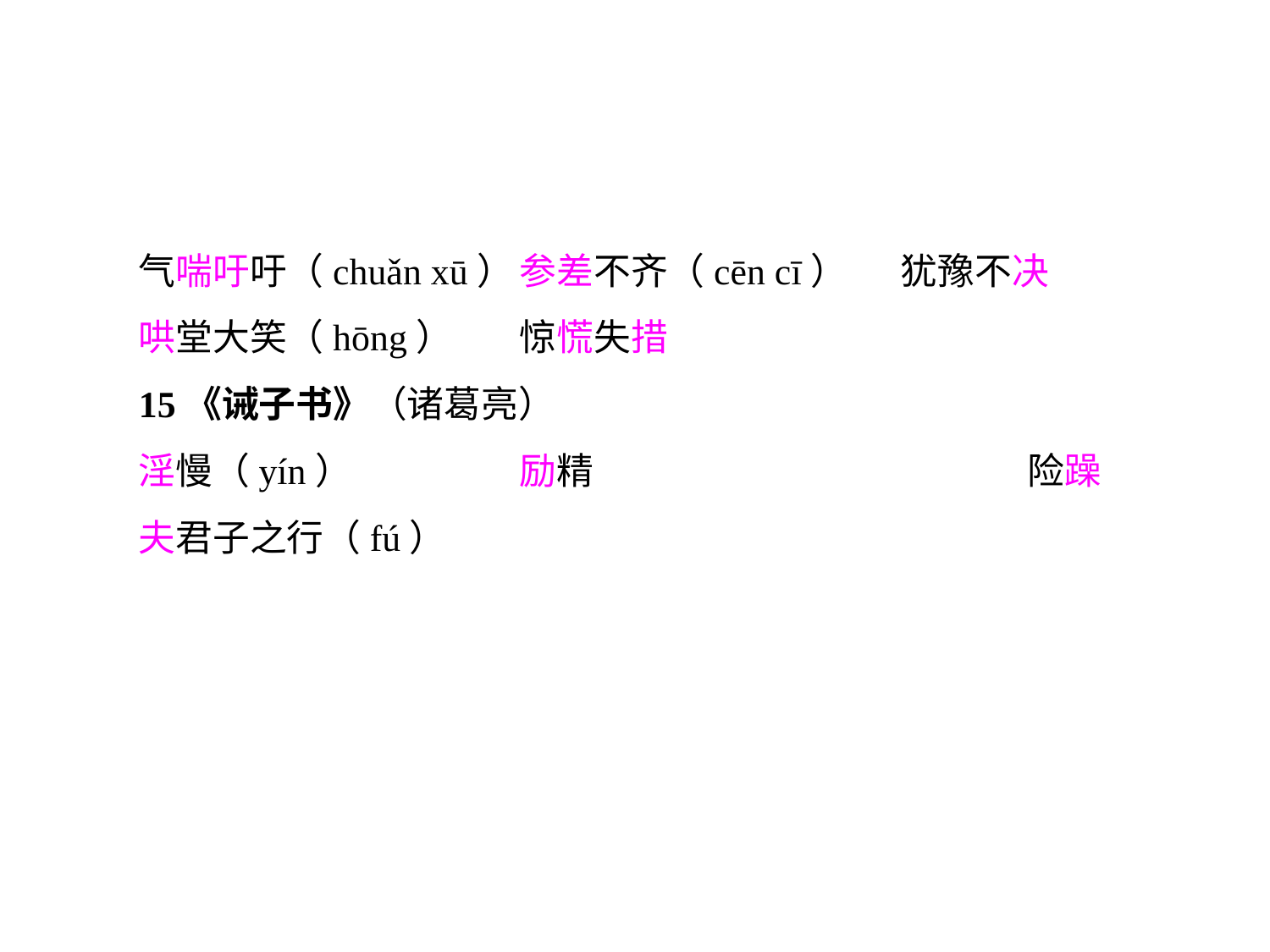

气喘吁吁（chuǎn xū）	参差不齐（cēn cī）	犹豫不决
哄堂大笑（hōng）	惊慌失措
15《诫子书》（诸葛亮）
淫慢（yín）		励精				险躁
夫君子之行（fú）